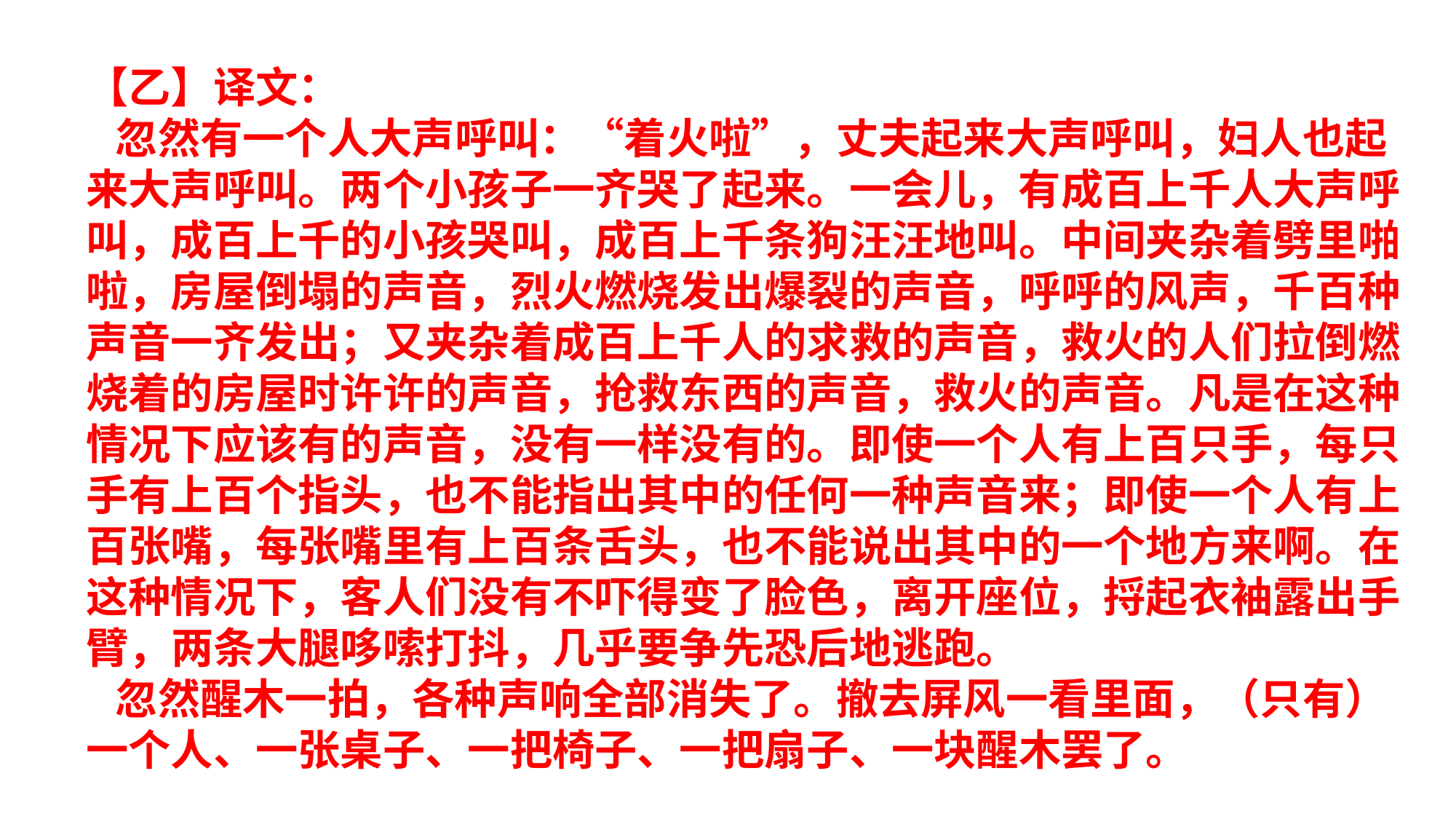

【乙】译文：
  忽然有一个人大声呼叫：“着火啦”，丈夫起来大声呼叫，妇人也起来大声呼叫。两个小孩子一齐哭了起来。一会儿，有成百上千人大声呼叫，成百上千的小孩哭叫，成百上千条狗汪汪地叫。中间夹杂着劈里啪啦，房屋倒塌的声音，烈火燃烧发出爆裂的声音，呼呼的风声，千百种声音一齐发出；又夹杂着成百上千人的求救的声音，救火的人们拉倒燃烧着的房屋时许许的声音，抢救东西的声音，救火的声音。凡是在这种情况下应该有的声音，没有一样没有的。即使一个人有上百只手，每只手有上百个指头，也不能指出其中的任何一种声音来；即使一个人有上百张嘴，每张嘴里有上百条舌头，也不能说出其中的一个地方来啊。在这种情况下，客人们没有不吓得变了脸色，离开座位，捋起衣袖露出手臂，两条大腿哆嗦打抖，几乎要争先恐后地逃跑。
  忽然醒木一拍，各种声响全部消失了。撤去屏风一看里面，（只有）一个人、一张桌子、一把椅子、一把扇子、一块醒木罢了。